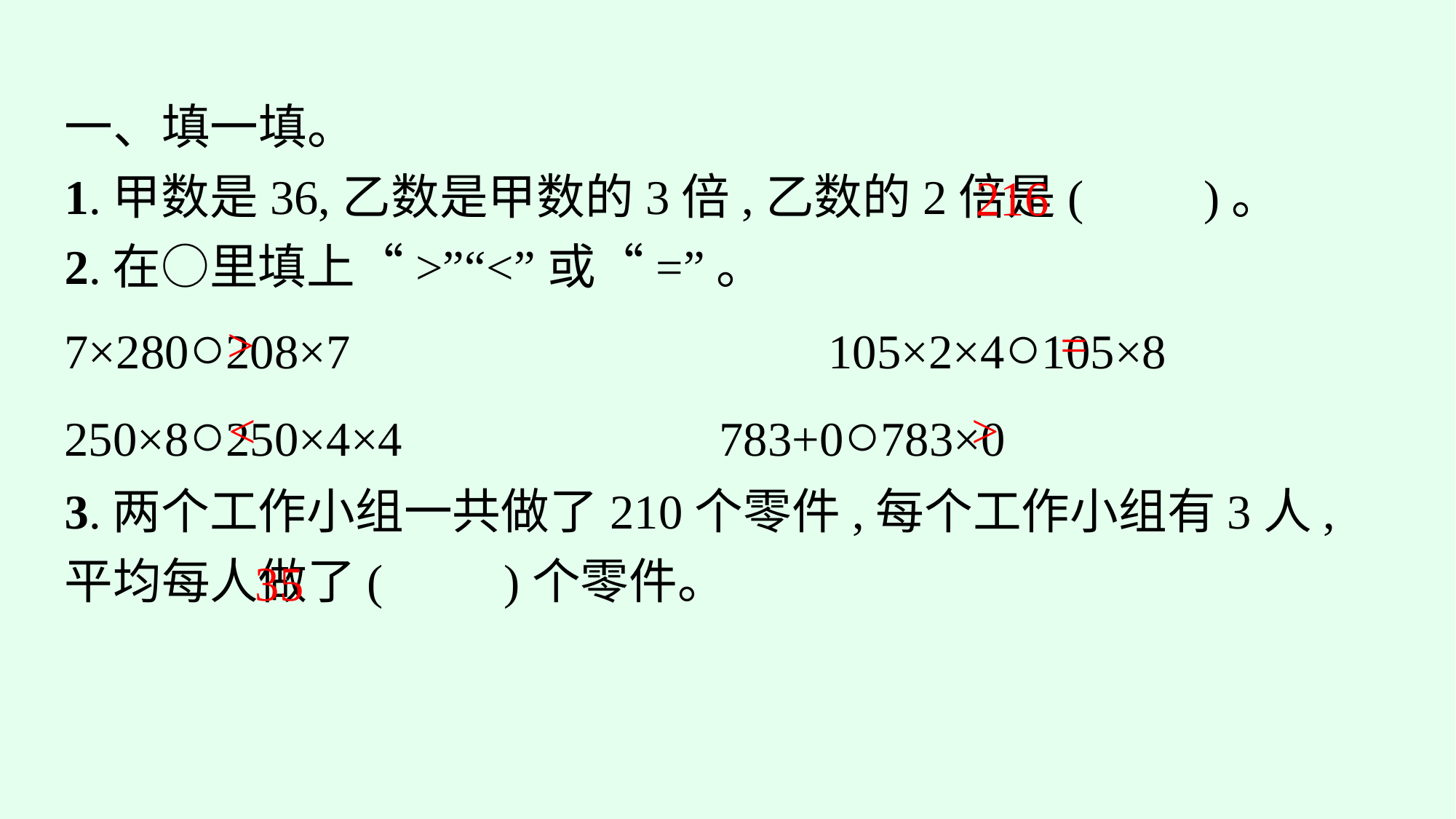

一、填一填。
1.甲数是36,乙数是甲数的3倍,乙数的2倍是(　　)。
2.在○里填上“>”“<”或“=”。
7×280○208×7	　　　　		105×2×4○105×8
250×8○250×4×4	　　　　	783+0○783×0
3.两个工作小组一共做了210个零件,每个工作小组有3人,平均每人做了(　　)个零件。
216
>
=
<
>
35